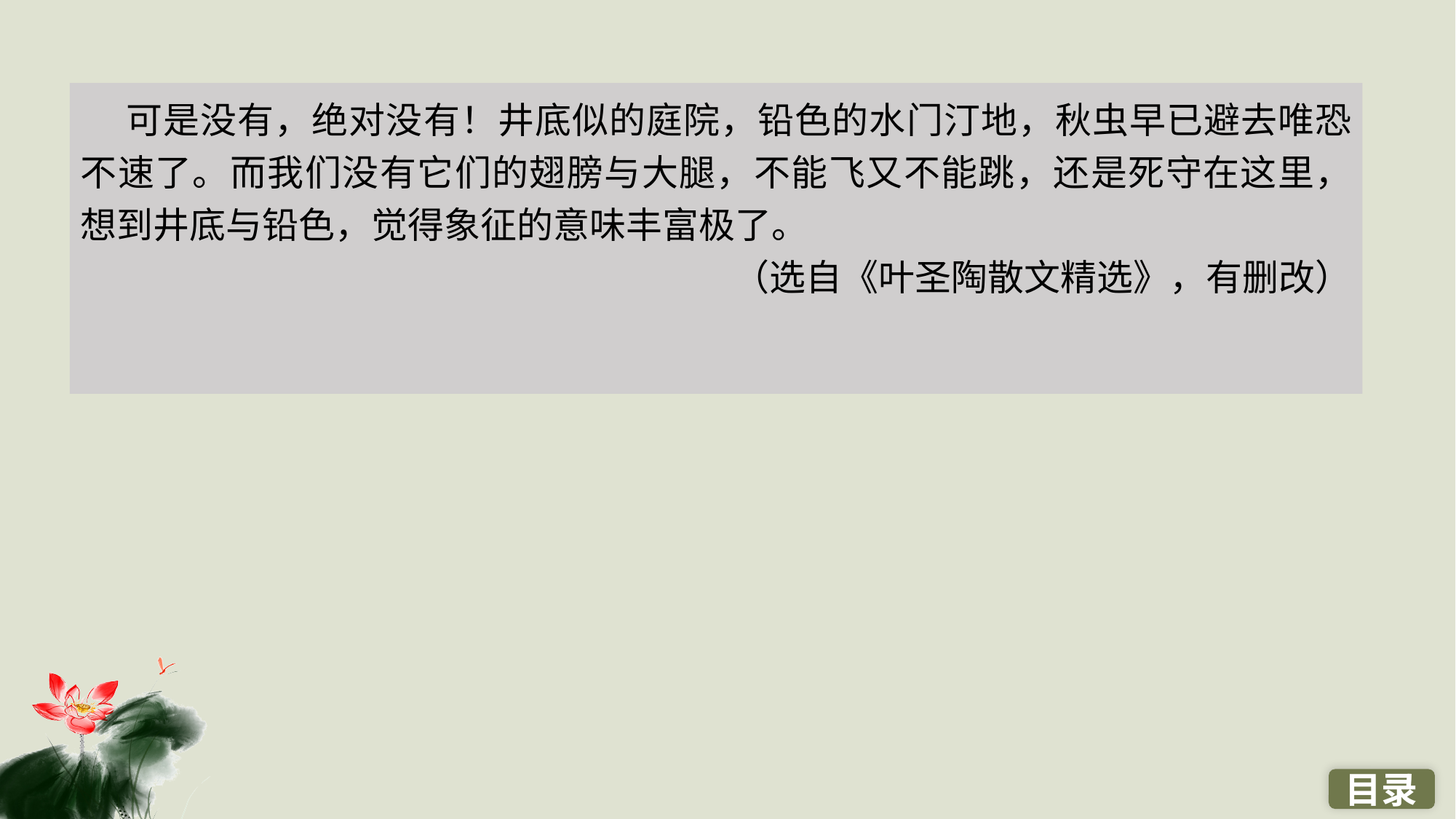

可是没有，绝对没有！井底似的庭院，铅色的水门汀地，秋虫早已避去唯恐不速了。而我们没有它们的翅膀与大腿，不能飞又不能跳，还是死守在这里，想到井底与铅色，觉得象征的意味丰富极了。
（选自《叶圣陶散文精选》，有删改）